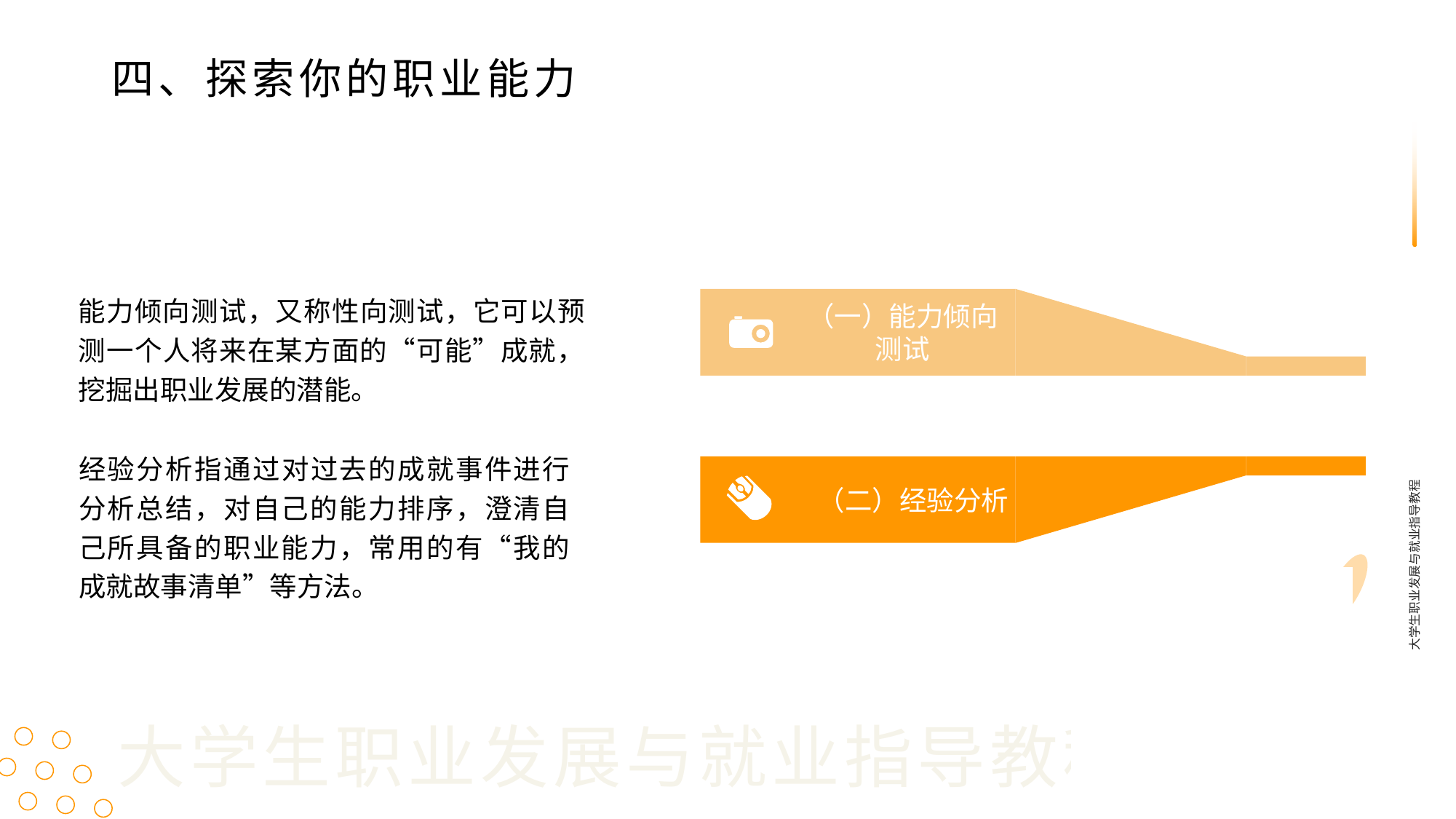

四、探索你的职业能力

能力倾向测试，又称性向测试，它可以预测一个人将来在某方面的“可能”成就，挖掘出职业发展的潜能。

（一）能力倾向测试

经验分析指通过对过去的成就事件进行分析总结，对自己的能力排序，澄清自己所具备的职业能力，常用的有“我的成就故事清单”等方法。

（二）经验分析
大学生职业发展与就业指导教程

大学生职业发展与就业指导教程